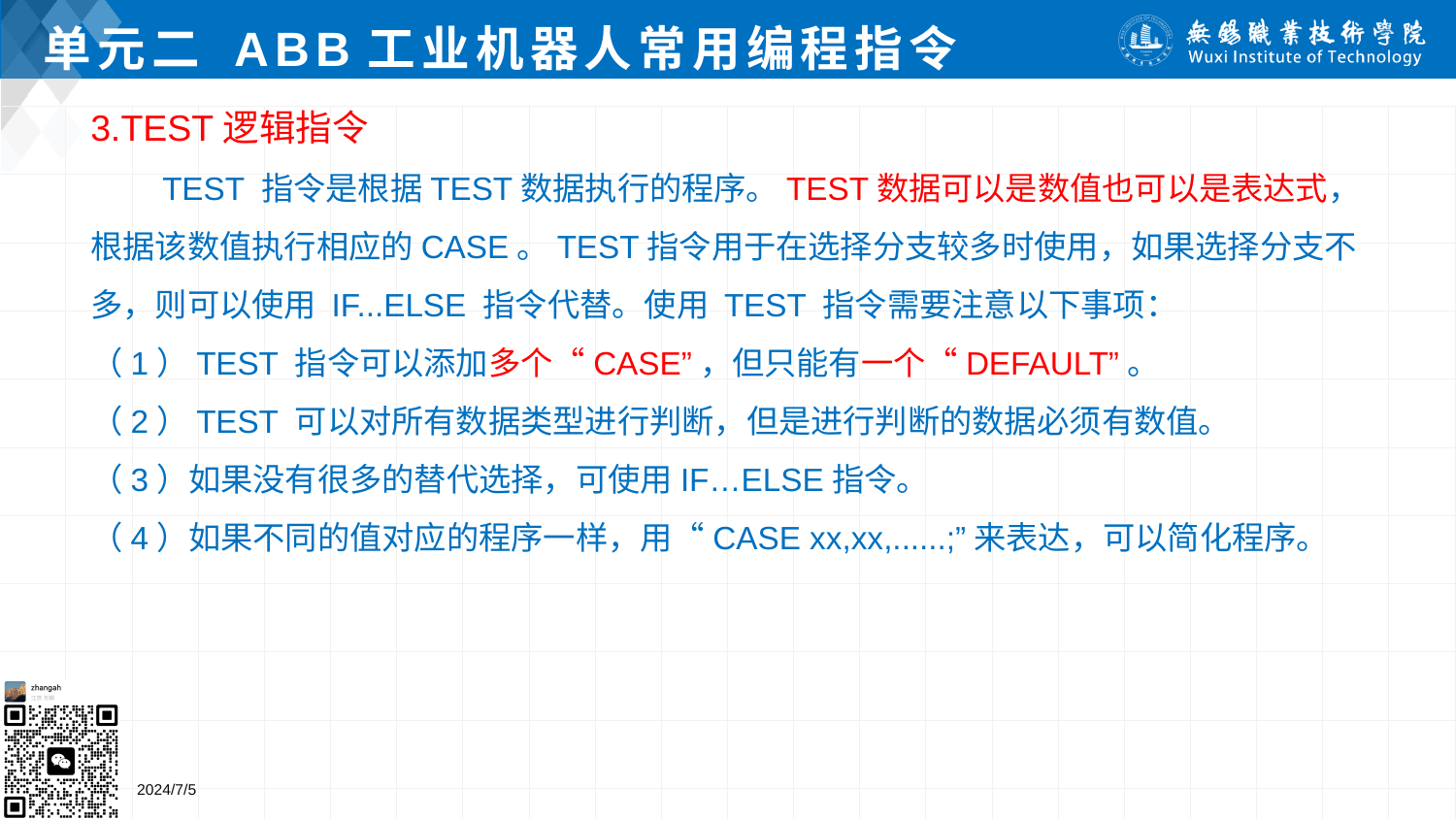

# 单元二 ABB工业机器人常用编程指令
3.TEST逻辑指令
        TEST 指令是根据TEST数据执行的程序。TEST数据可以是数值也可以是表达式，根据该数值执行相应的CASE。TEST指令用于在选择分支较多时使用，如果选择分支不多，则可以使用 IF...ELSE 指令代替。使用 TEST 指令需要注意以下事项：
（1）TEST 指令可以添加多个“CASE”，但只能有一个“DEFAULT”。
（2）TEST 可以对所有数据类型进行判断，但是进行判断的数据必须有数值。
（3）如果没有很多的替代选择，可使用IF…ELSE指令。
（4）如果不同的值对应的程序一样，用“CASE xx,xx,......;”来表达，可以简化程序。
2024/7/5